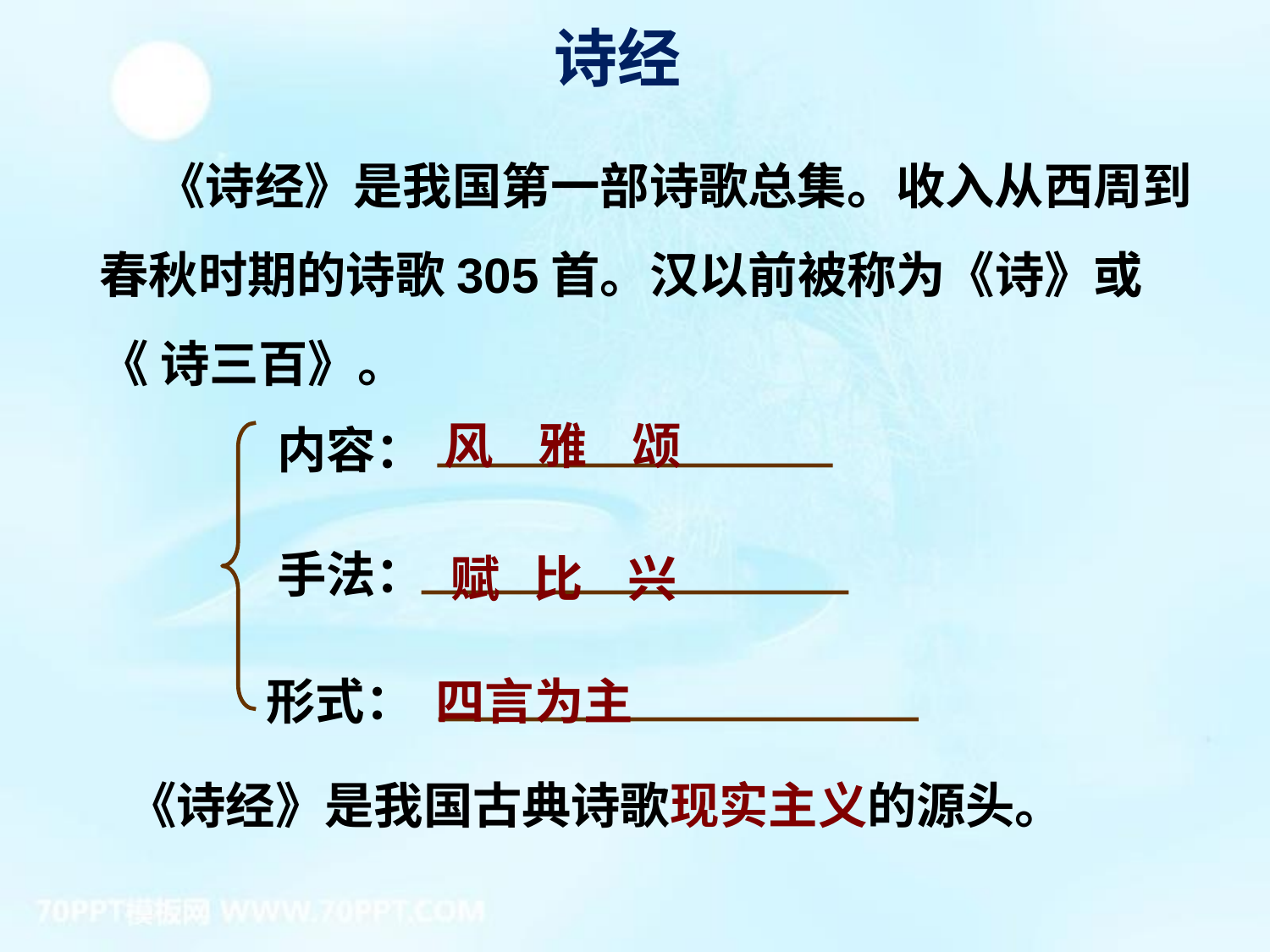

诗经
    《诗经》是我国第一部诗歌总集。收入从西周到春秋时期的诗歌305首。汉以前被称为《诗》或 《 诗三百》。
风    雅    颂
内容：

手法：
赋   比    兴

形式：
四言为主

《诗经》是我国古典诗歌现实主义的源头。